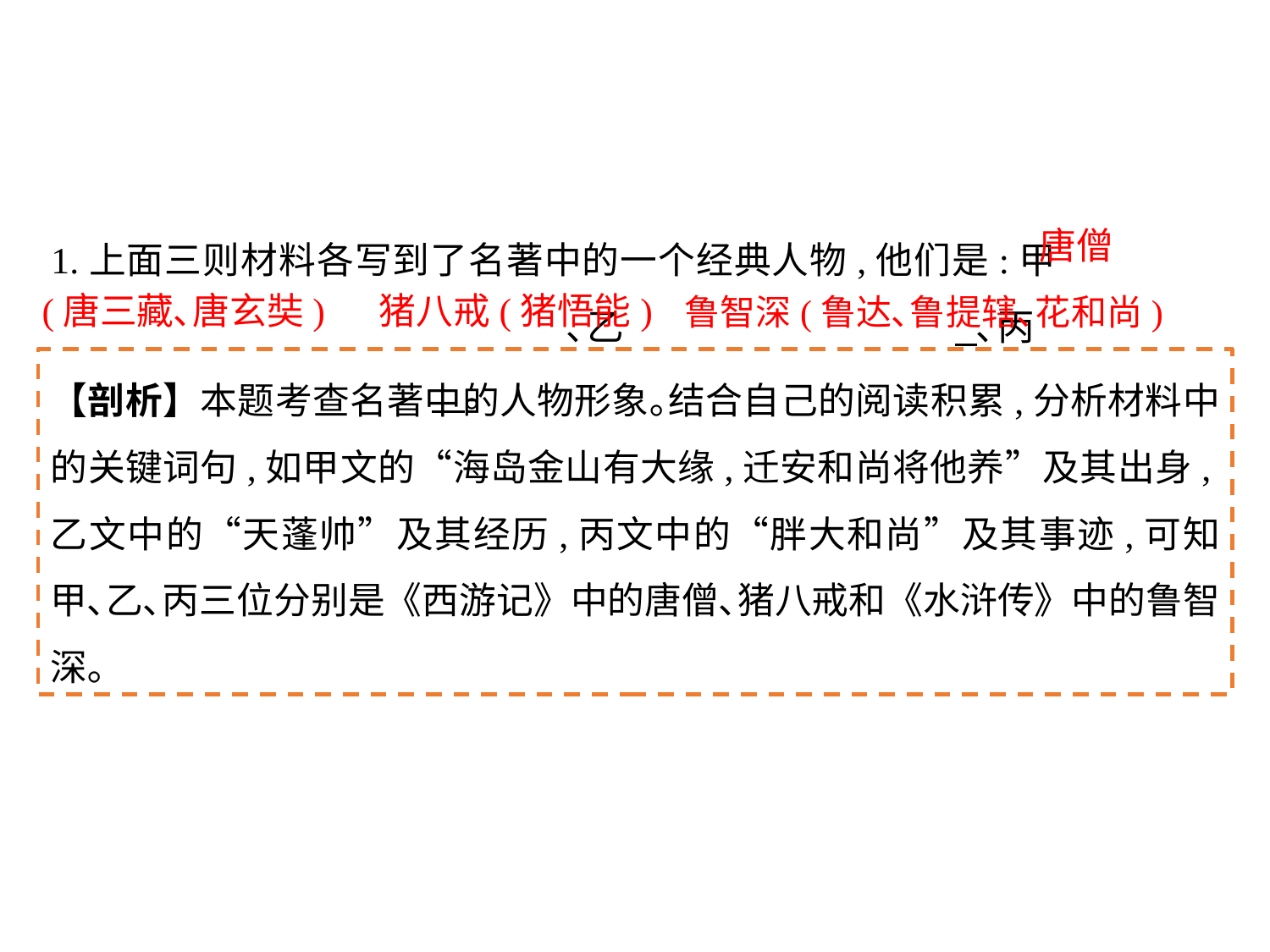

1.上面三则材料各写到了名著中的一个经典人物,他们是:甲						､乙			  ､丙					    ｡
唐僧
(唐三藏､唐玄奘)
猪八戒(猪悟能)
鲁智深(鲁达､鲁提辖､花和尚)
【剖析】本题考查名著中的人物形象｡结合自己的阅读积累,分析材料中的关键词句,如甲文的“海岛金山有大缘,迁安和尚将他养”及其出身,乙文中的“天蓬帅”及其经历,丙文中的“胖大和尚”及其事迹,可知甲､乙､丙三位分别是《西游记》中的唐僧､猪八戒和《水浒传》中的鲁智深｡